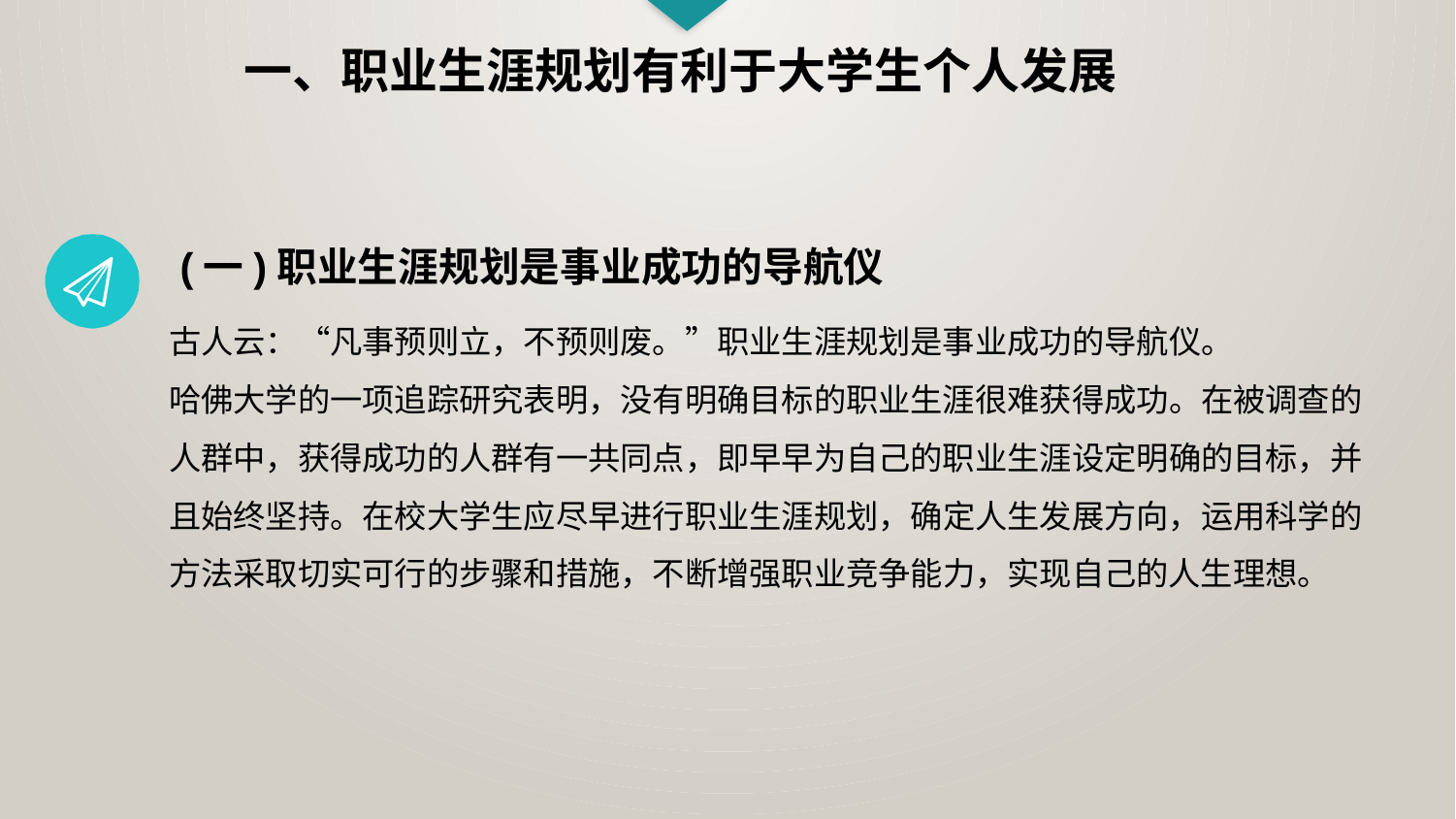

一、职业生涯规划有利于大学生个人发展

 (一)职业生涯规划是事业成功的导航仪

古人云：“凡事预则立，不预则废。”职业生涯规划是事业成功的导航仪。
哈佛大学的一项追踪研究表明，没有明确目标的职业生涯很难获得成功。在被调查的人群中，获得成功的人群有一共同点，即早早为自己的职业生涯设定明确的目标，并且始终坚持。在校大学生应尽早进行职业生涯规划，确定人生发展方向，运用科学的方法采取切实可行的步骤和措施，不断增强职业竞争能力，实现自己的人生理想。
72